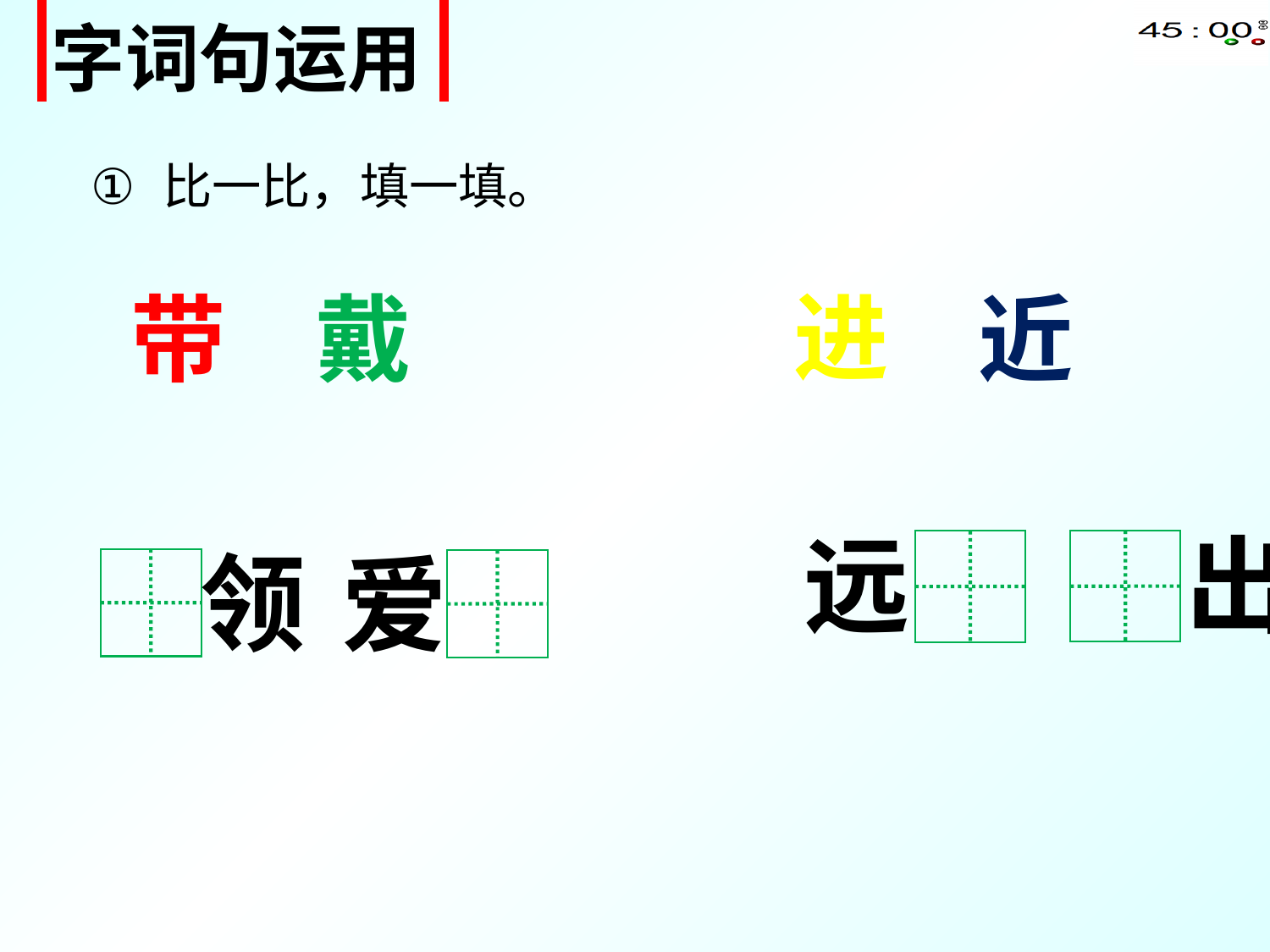

| 字词句运用 |
| --- |
比一比，填一填。
进
带
戴
近
远

出

领

爱